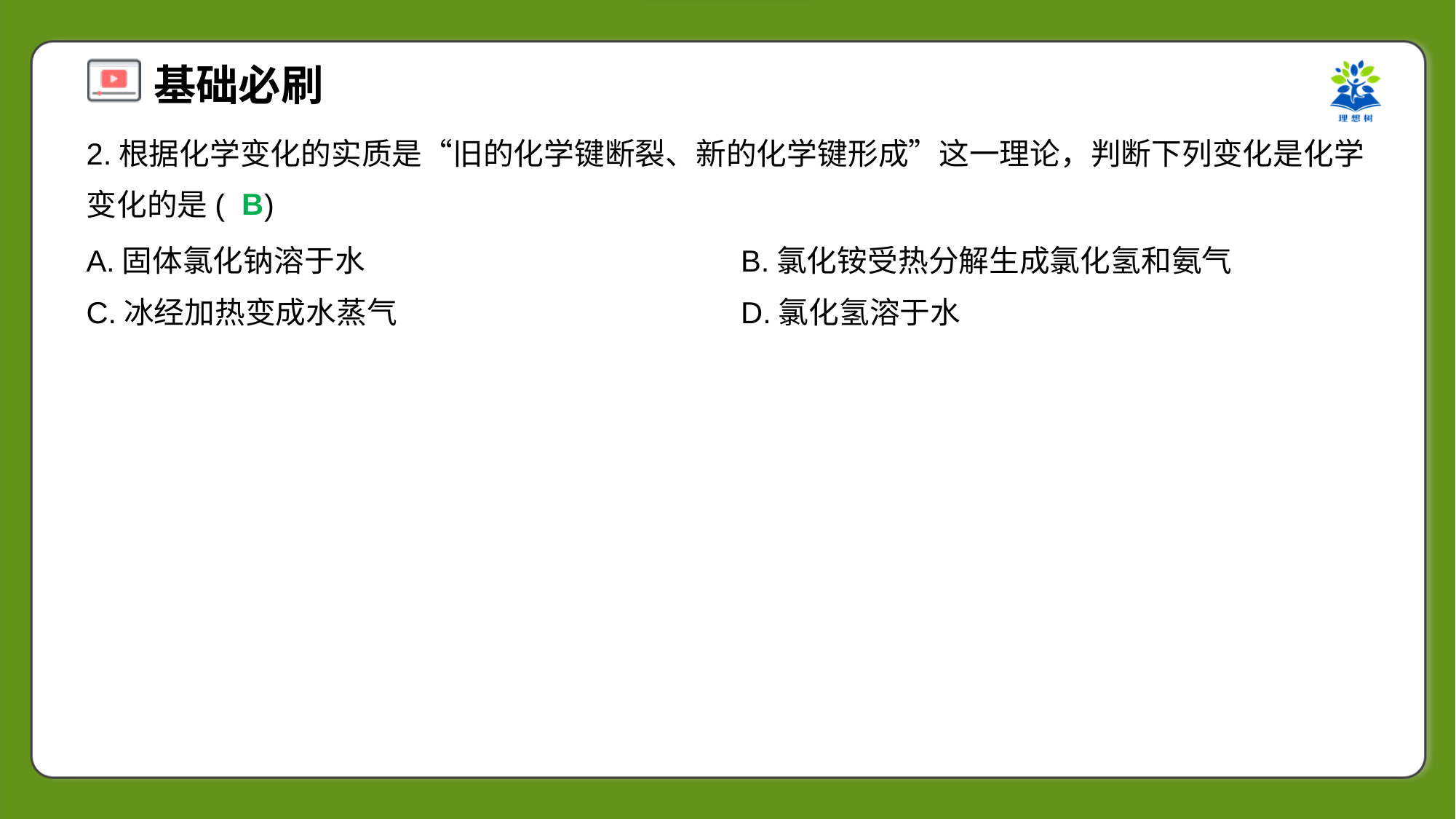

2.根据化学变化的实质是“旧的化学键断裂、新的化学键形成”这一理论，判断下列变化是化学
变化的是(     )
B
A.固体氯化钠溶于水	B.氯化铵受热分解生成氯化氢和氨气
C.冰经加热变成水蒸气	D.氯化氢溶于水